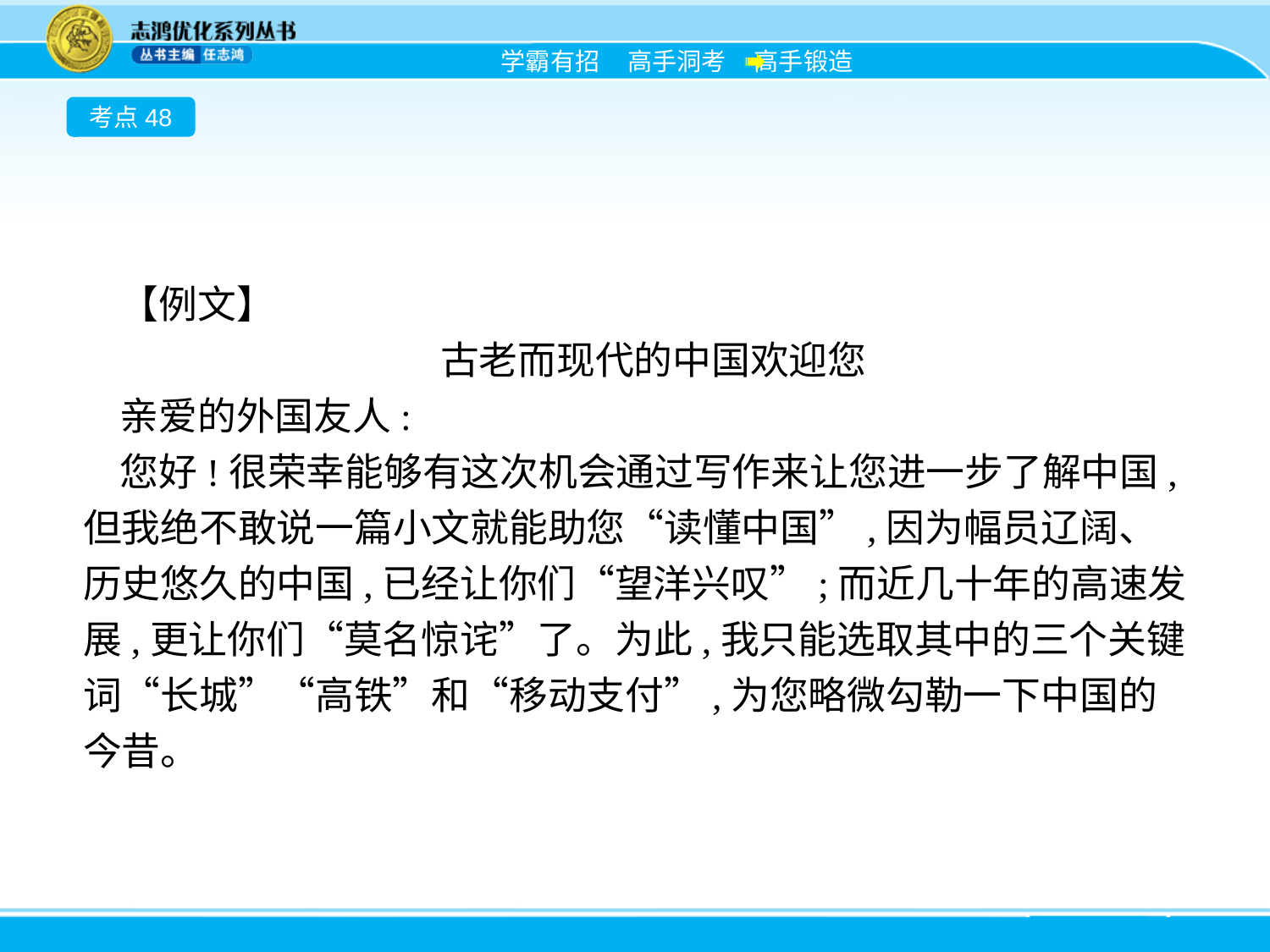

考点48
【例文】
古老而现代的中国欢迎您
亲爱的外国友人:
您好!很荣幸能够有这次机会通过写作来让您进一步了解中国,但我绝不敢说一篇小文就能助您“读懂中国”,因为幅员辽阔、历史悠久的中国,已经让你们“望洋兴叹”;而近几十年的高速发展,更让你们“莫名惊诧”了。为此,我只能选取其中的三个关键词“长城”“高铁”和“移动支付”,为您略微勾勒一下中国的今昔。